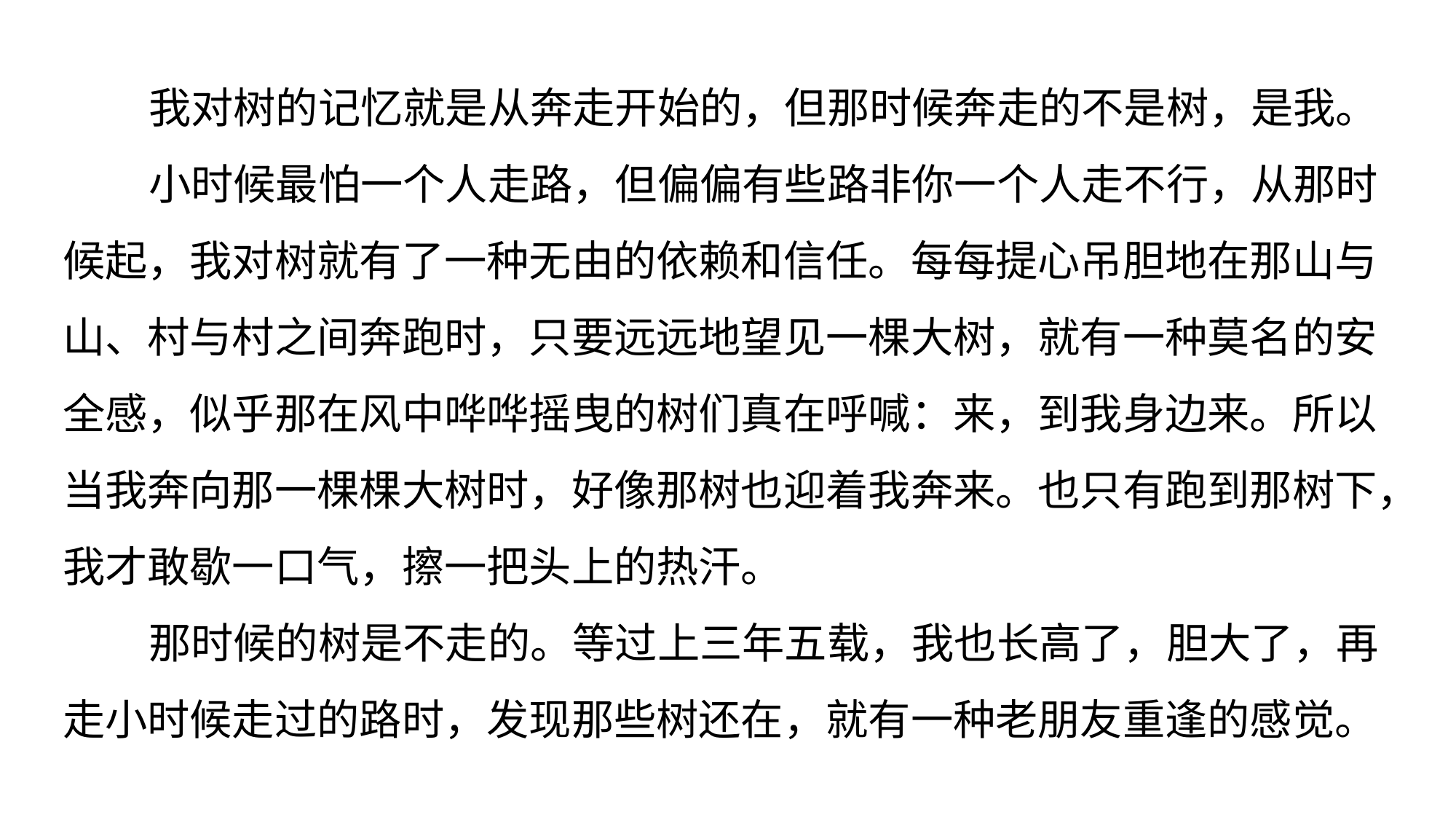

我对树的记忆就是从奔走开始的，但那时候奔走的不是树，是我。
小时候最怕一个人走路，但偏偏有些路非你一个人走不行，从那时候起，我对树就有了一种无由的依赖和信任。每每提心吊胆地在那山与山、村与村之间奔跑时，只要远远地望见一棵大树，就有一种莫名的安全感，似乎那在风中哗哗摇曳的树们真在呼喊：来，到我身边来。所以当我奔向那一棵棵大树时，好像那树也迎着我奔来。也只有跑到那树下，我才敢歇一口气，擦一把头上的热汗。
那时候的树是不走的。等过上三年五载，我也长高了，胆大了，再走小时候走过的路时，发现那些树还在，就有一种老朋友重逢的感觉。